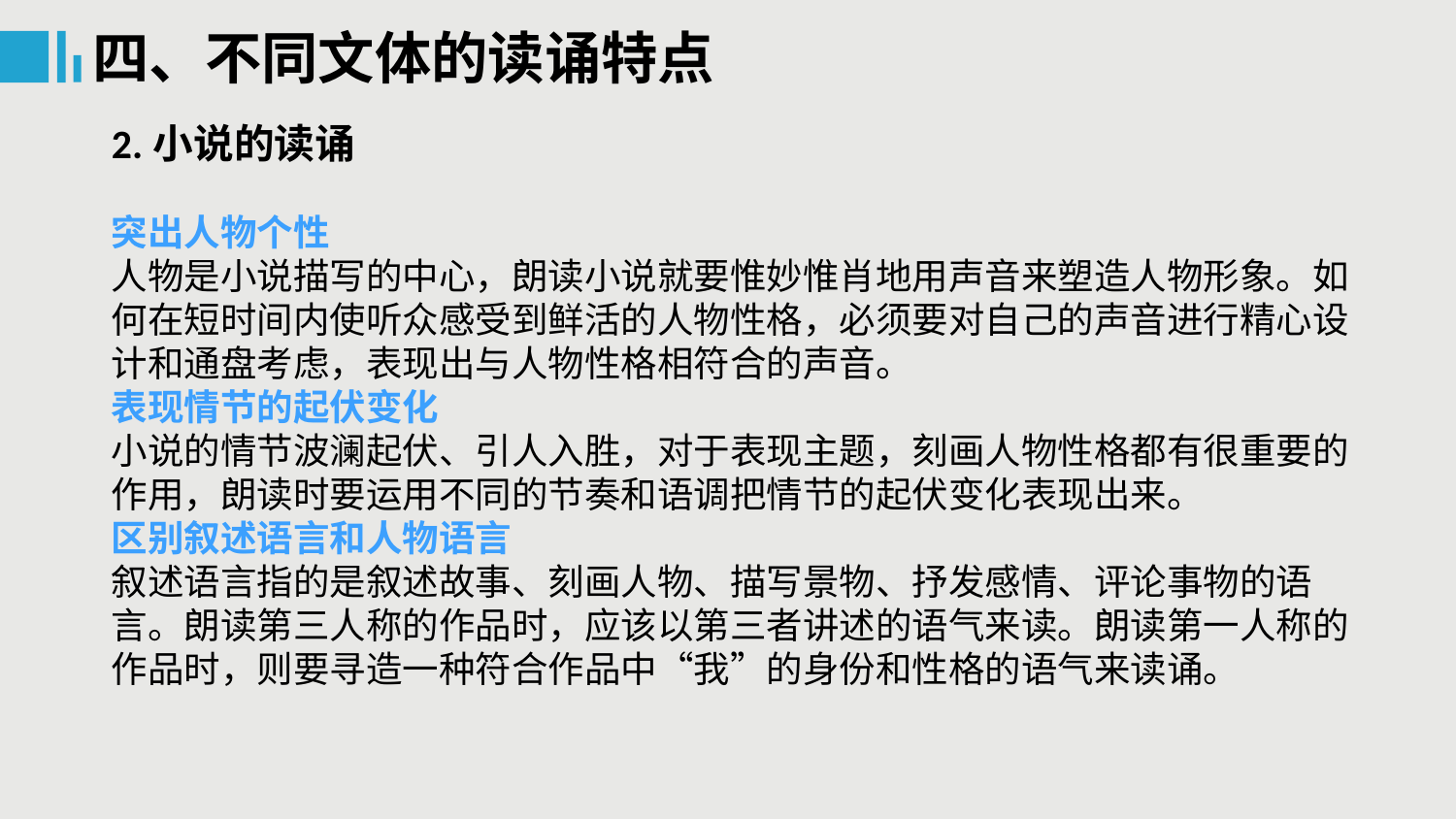

四、不同文体的读诵特点

2.小说的读诵
突出人物个性
人物是小说描写的中心，朗读小说就要惟妙惟肖地用声音来塑造人物形象。如何在短时间内使听众感受到鲜活的人物性格，必须要对自己的声音进行精心设计和通盘考虑，表现出与人物性格相符合的声音。
表现情节的起伏变化
小说的情节波澜起伏、引人入胜，对于表现主题，刻画人物性格都有很重要的作用，朗读时要运用不同的节奏和语调把情节的起伏变化表现出来。
区别叙述语言和人物语言
叙述语言指的是叙述故事、刻画人物、描写景物、抒发感情、评论事物的语言。朗读第三人称的作品时，应该以第三者讲述的语气来读。朗读第一人称的作品时，则要寻造一种符合作品中“我”的身份和性格的语气来读诵。